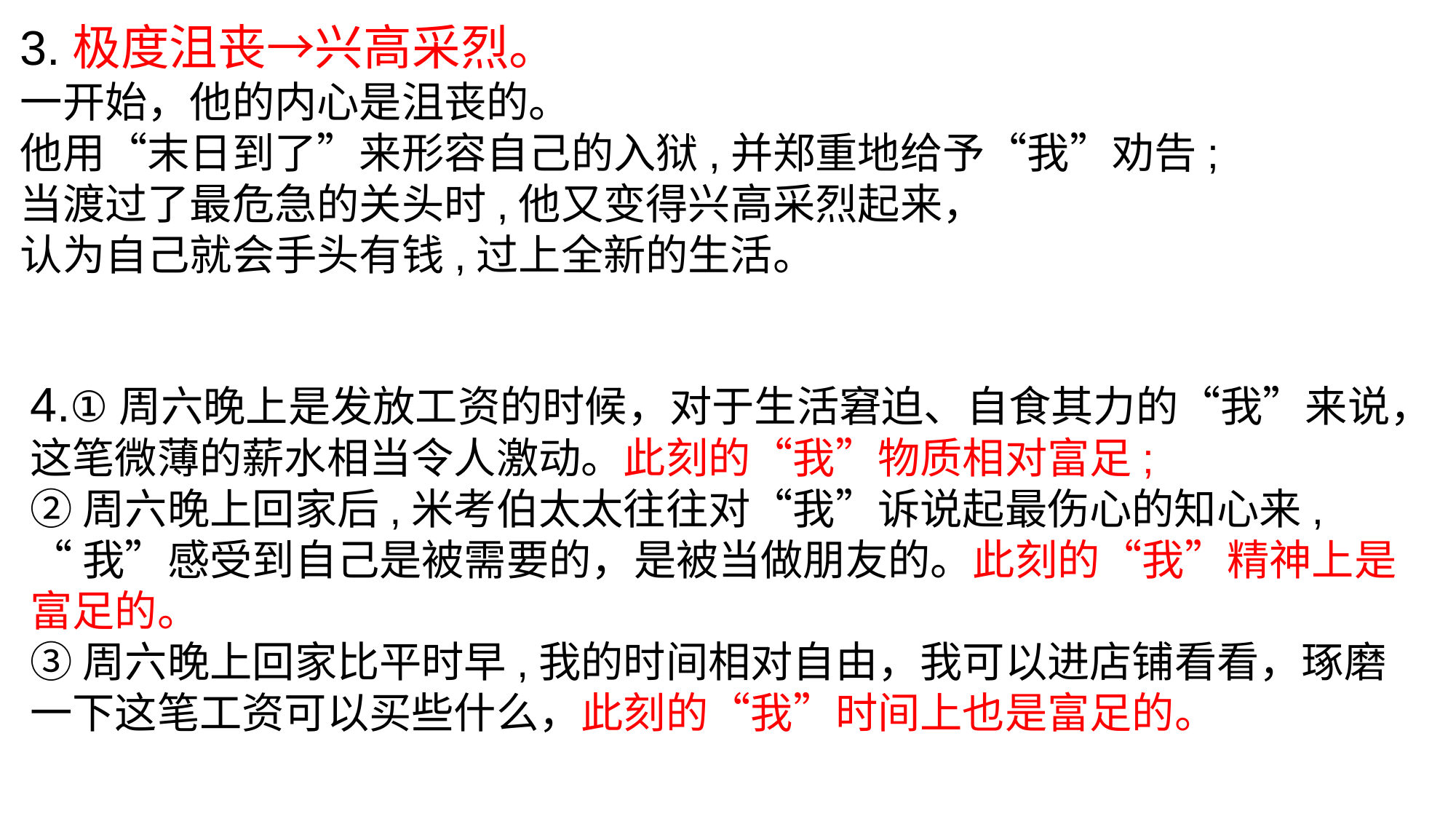

3.极度沮丧→兴高采烈。
一开始，他的内心是沮丧的。
他用“末日到了”来形容自己的入狱,并郑重地给予“我”劝告;
当渡过了最危急的关头时,他又变得兴高采烈起来，
认为自己就会手头有钱,过上全新的生活。
4.①周六晚上是发放工资的时候，对于生活窘迫、自食其力的“我”来说，这笔微薄的薪水相当令人激动。此刻的“我”物质相对富足;
②周六晚上回家后,米考伯太太往往对“我”诉说起最伤心的知心来,
“我”感受到自己是被需要的，是被当做朋友的。此刻的“我”精神上是富足的。
③周六晚上回家比平时早,我的时间相对自由，我可以进店铺看看，琢磨一下这笔工资可以买些什么，此刻的“我”时间上也是富足的。